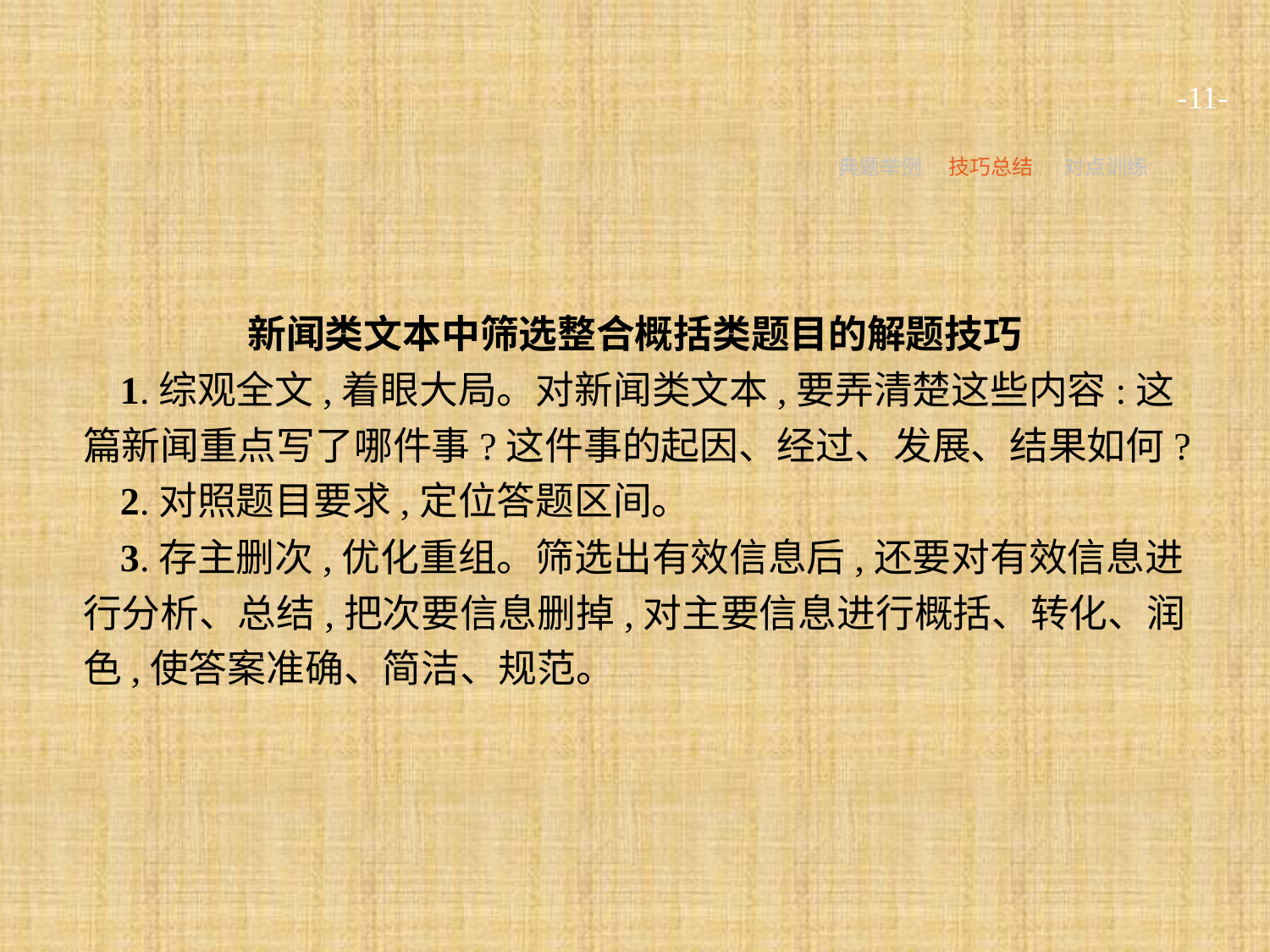

-11-
典题举例
技巧总结
对点训练
新闻类文本中筛选整合概括类题目的解题技巧
1.综观全文,着眼大局。对新闻类文本,要弄清楚这些内容:这篇新闻重点写了哪件事?这件事的起因、经过、发展、结果如何?
2.对照题目要求,定位答题区间。
3.存主删次,优化重组。筛选出有效信息后,还要对有效信息进行分析、总结,把次要信息删掉,对主要信息进行概括、转化、润色,使答案准确、简洁、规范。